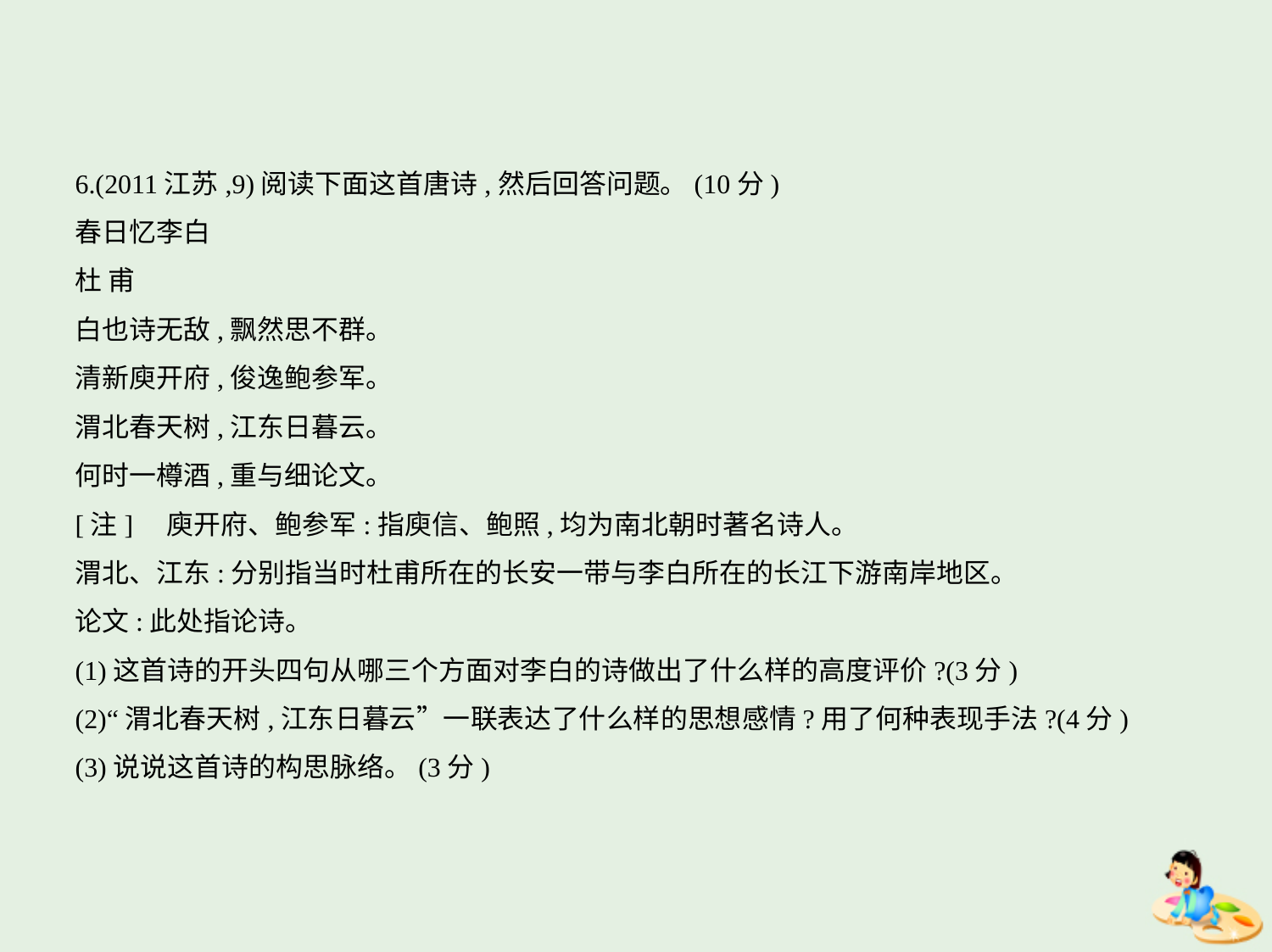

6.(2011江苏,9)阅读下面这首唐诗,然后回答问题。(10分)
春日忆李白
杜 甫
白也诗无敌,飘然思不群。
清新庾开府,俊逸鲍参军。
渭北春天树,江东日暮云。
何时一樽酒,重与细论文。
[注]    庾开府、鲍参军:指庾信、鲍照,均为南北朝时著名诗人。
渭北、江东:分别指当时杜甫所在的长安一带与李白所在的长江下游南岸地区。
论文:此处指论诗。
(1)这首诗的开头四句从哪三个方面对李白的诗做出了什么样的高度评价?(3分)
(2)“渭北春天树,江东日暮云”一联表达了什么样的思想感情?用了何种表现手法?(4分)
(3)说说这首诗的构思脉络。(3分)